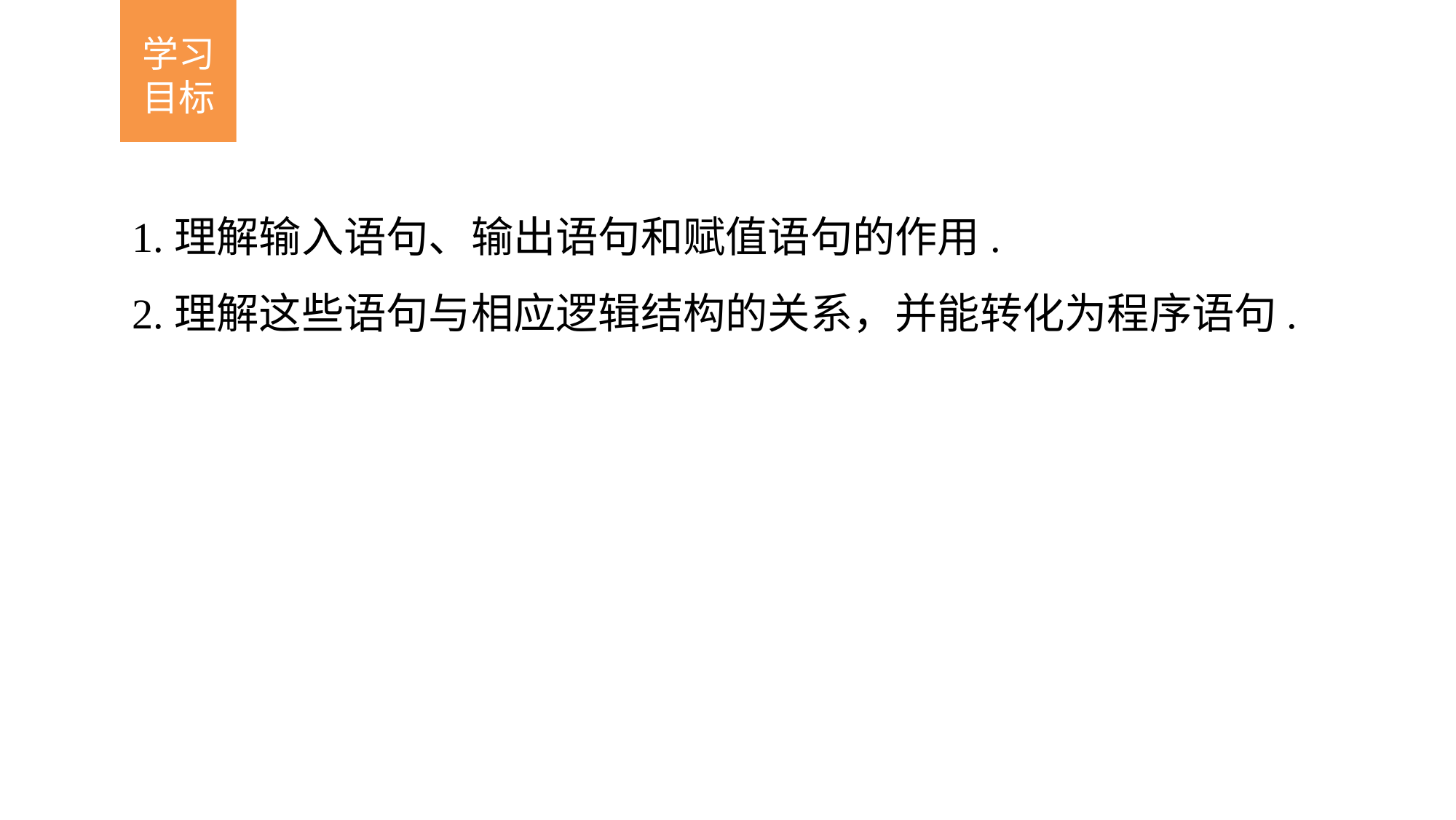

学习目标
1.理解输入语句、输出语句和赋值语句的作用.
2.理解这些语句与相应逻辑结构的关系，并能转化为程序语句.